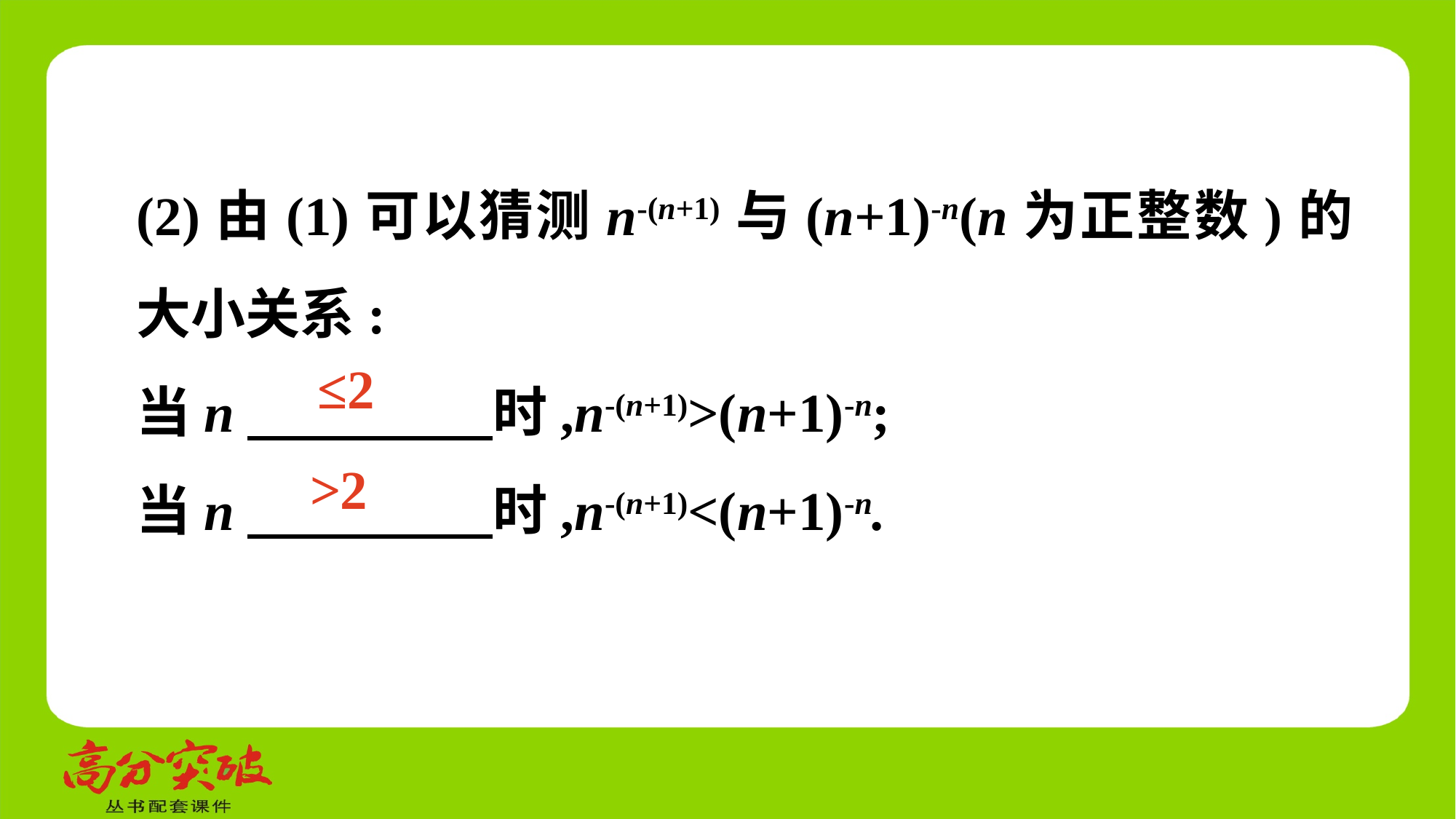

(2)由(1)可以猜测n-(n+1)与(n+1)-n(n为正整数)的大小关系:
当n　           　时,n-(n+1)>(n+1)-n;
当n　           　时,n-(n+1)<(n+1)-n.
≤2
>2